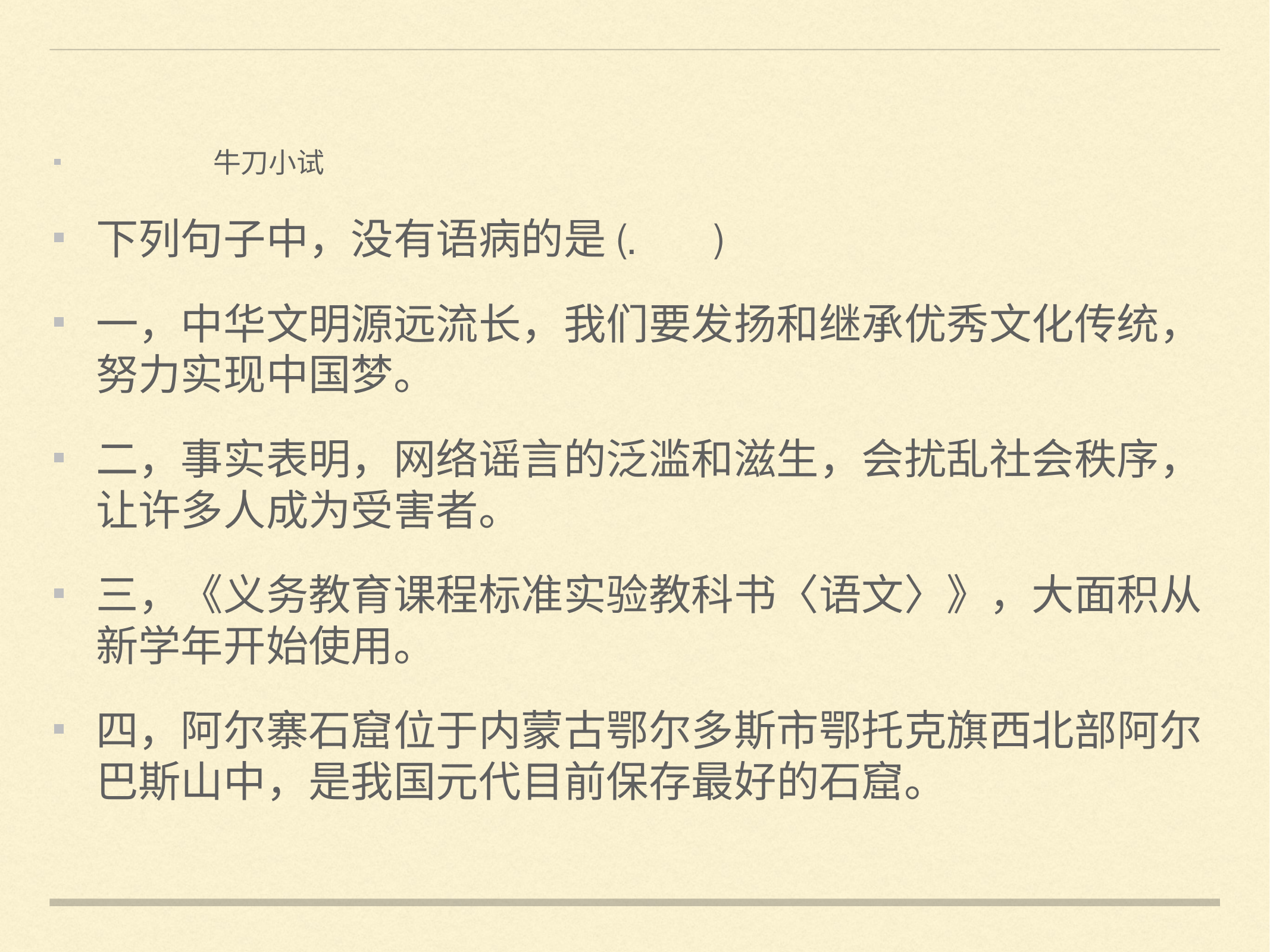

牛刀小试
下列句子中，没有语病的是(.      )
一，中华文明源远流长，我们要发扬和继承优秀文化传统，努力实现中国梦。
二，事实表明，网络谣言的泛滥和滋生，会扰乱社会秩序，让许多人成为受害者。
三，《义务教育课程标准实验教科书〈语文〉》，大面积从新学年开始使用。
四，阿尔寨石窟位于内蒙古鄂尔多斯市鄂托克旗西北部阿尔巴斯山中，是我国元代目前保存最好的石窟。